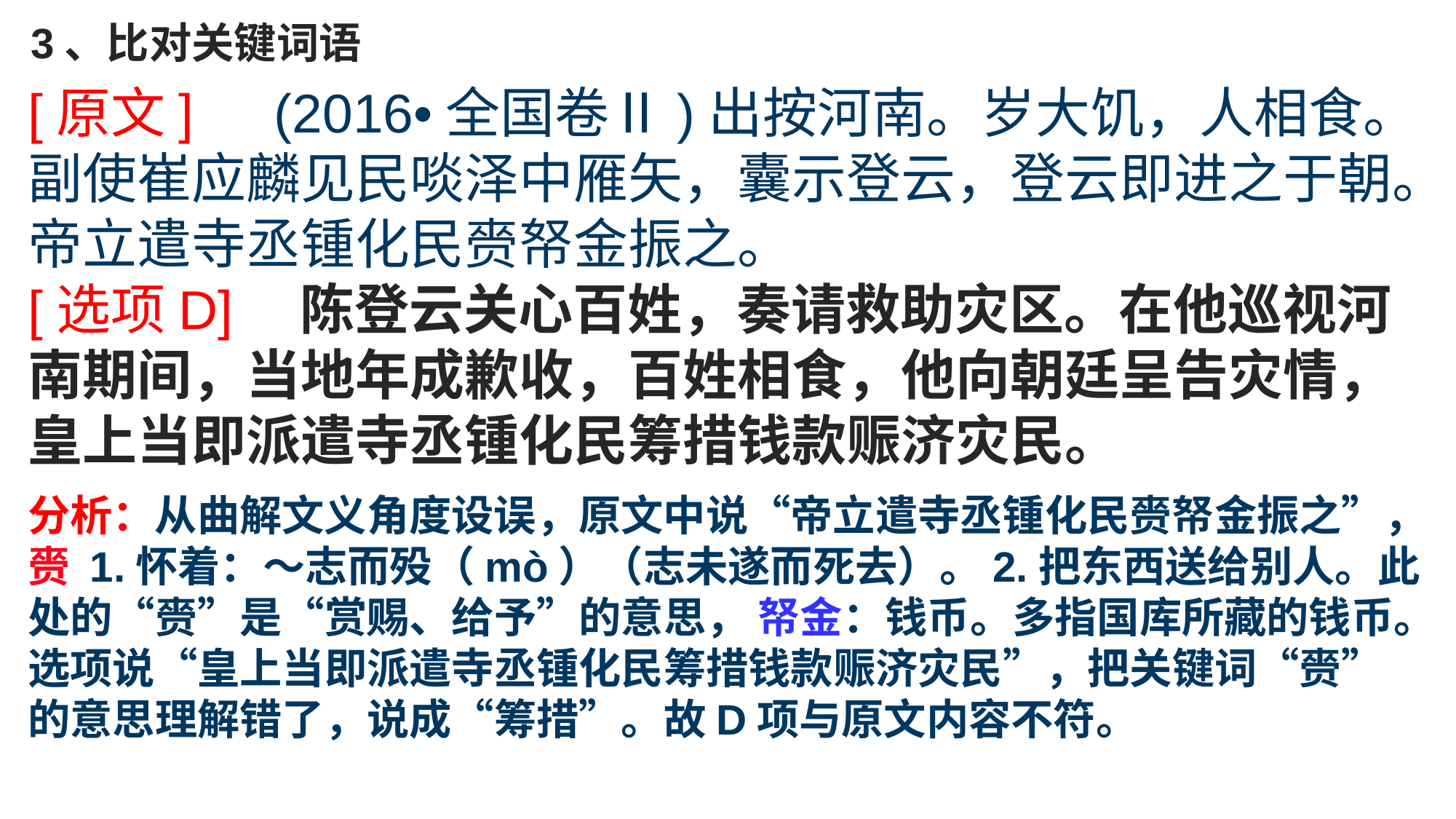

3、比对关键词语
[原文]　(2016•全国卷Ⅱ)出按河南。岁大饥，人相食。副使崔应麟见民啖泽中雁矢，囊示登云，登云即进之于朝。帝立遣寺丞锺化民赍帑金振之。
[选项D]　陈登云关心百姓，奏请救助灾区。在他巡视河南期间，当地年成歉收，百姓相食，他向朝廷呈告灾情，皇上当即派遣寺丞锺化民筹措钱款赈济灾民。
分析：从曲解文义角度设误，原文中说“帝立遣寺丞锺化民赍帑金振之”，赍 1.怀着：～志而殁（mò）（志未遂而死去）。2.把东西送给别人。此处的“赍”是“赏赐、给予”的意思， 帑金：钱币。多指国库所藏的钱币。选项说“皇上当即派遣寺丞锺化民筹措钱款赈济灾民”，把关键词“赍”的意思理解错了，说成“筹措”。故D项与原文内容不符。

19